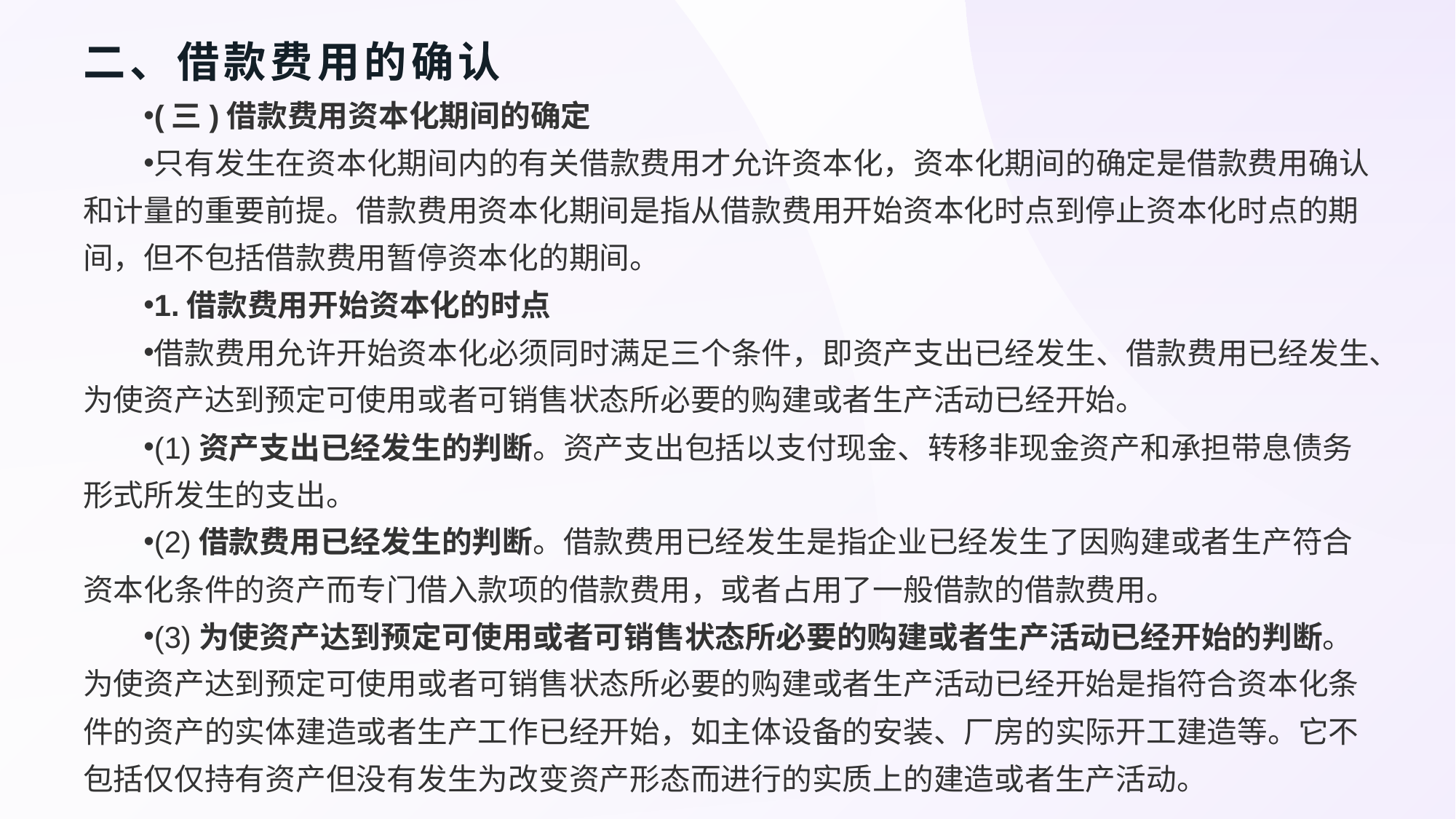

# 二、借款费用的确认
(三)借款费用资本化期间的确定
只有发生在资本化期间内的有关借款费用才允许资本化，资本化期间的确定是借款费用确认和计量的重要前提。借款费用资本化期间是指从借款费用开始资本化时点到停止资本化时点的期间，但不包括借款费用暂停资本化的期间。
1.借款费用开始资本化的时点
借款费用允许开始资本化必须同时满足三个条件，即资产支出已经发生、借款费用已经发生、为使资产达到预定可使用或者可销售状态所必要的购建或者生产活动已经开始。
(1)资产支出已经发生的判断。资产支出包括以支付现金、转移非现金资产和承担带息债务形式所发生的支出。
(2)借款费用已经发生的判断。借款费用已经发生是指企业已经发生了因购建或者生产符合资本化条件的资产而专门借入款项的借款费用，或者占用了一般借款的借款费用。
(3)为使资产达到预定可使用或者可销售状态所必要的购建或者生产活动已经开始的判断。为使资产达到预定可使用或者可销售状态所必要的购建或者生产活动已经开始是指符合资本化条件的资产的实体建造或者生产工作已经开始，如主体设备的安装、厂房的实际开工建造等。它不包括仅仅持有资产但没有发生为改变资产形态而进行的实质上的建造或者生产活动。